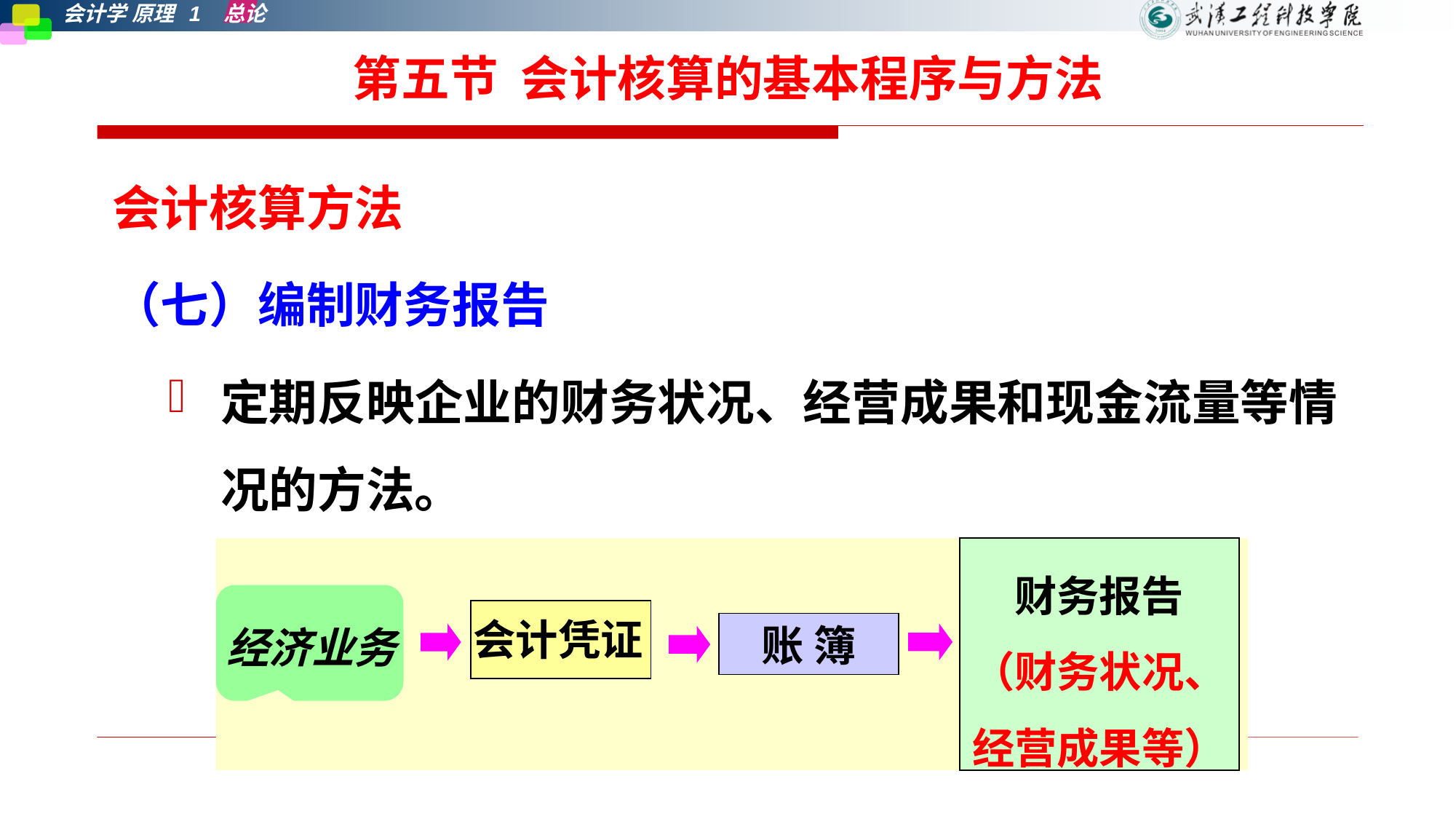

# 第五节  会计核算的基本程序与方法
会计核算方法
（七）编制财务报告
定期反映企业的财务状况、经营成果和现金流量等情况的方法。

财务报告
（财务状况、经营成果等）

账 簿

会计凭证
经济业务
第一章  总论